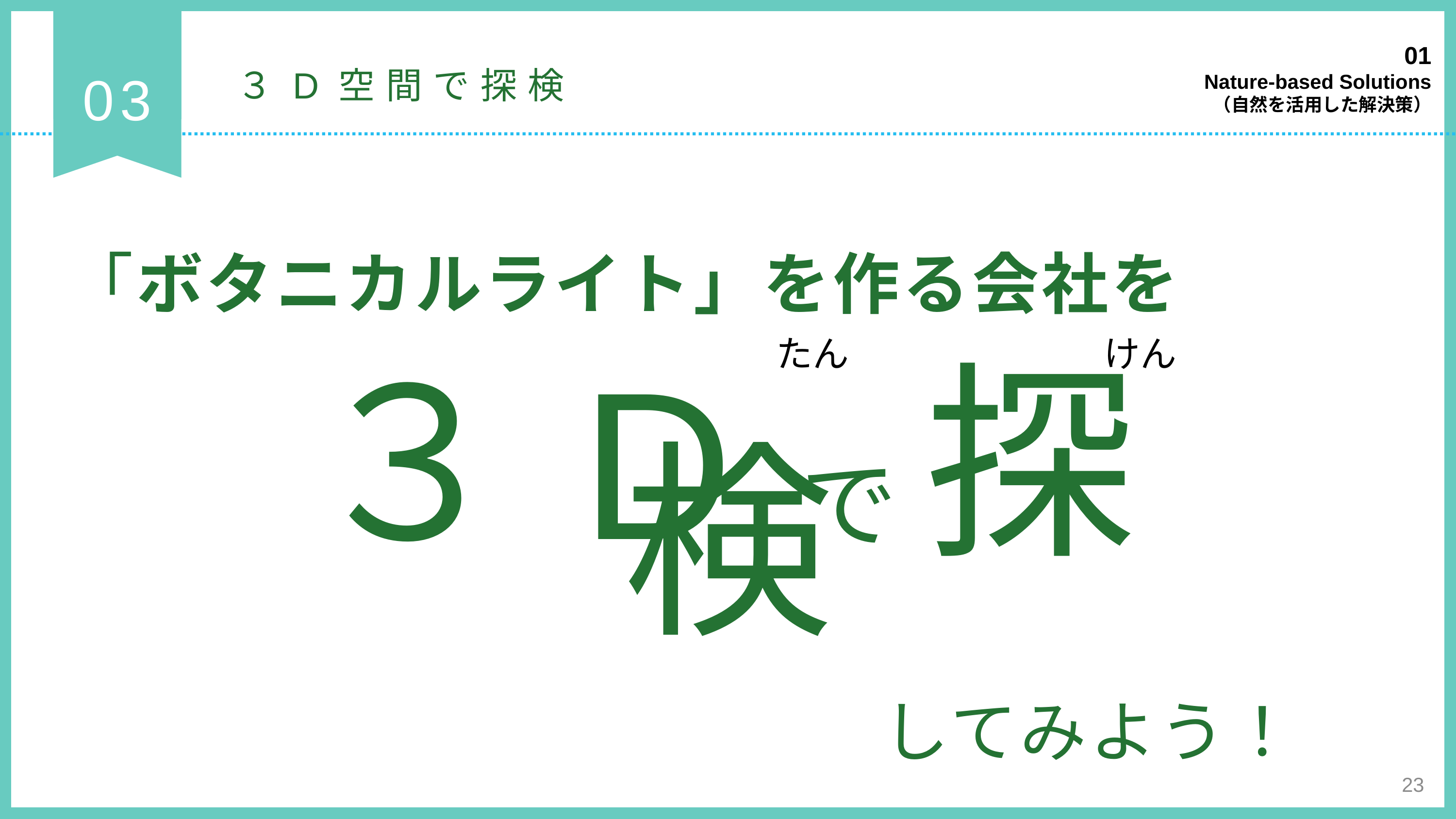

01
Nature-based Solutions
（自然を活用した解決策）
03
３D空間で探検

「ボタニカルライト」を作る会社を
たん　　　　　　　けん
３Dで 探検
してみよう！
23